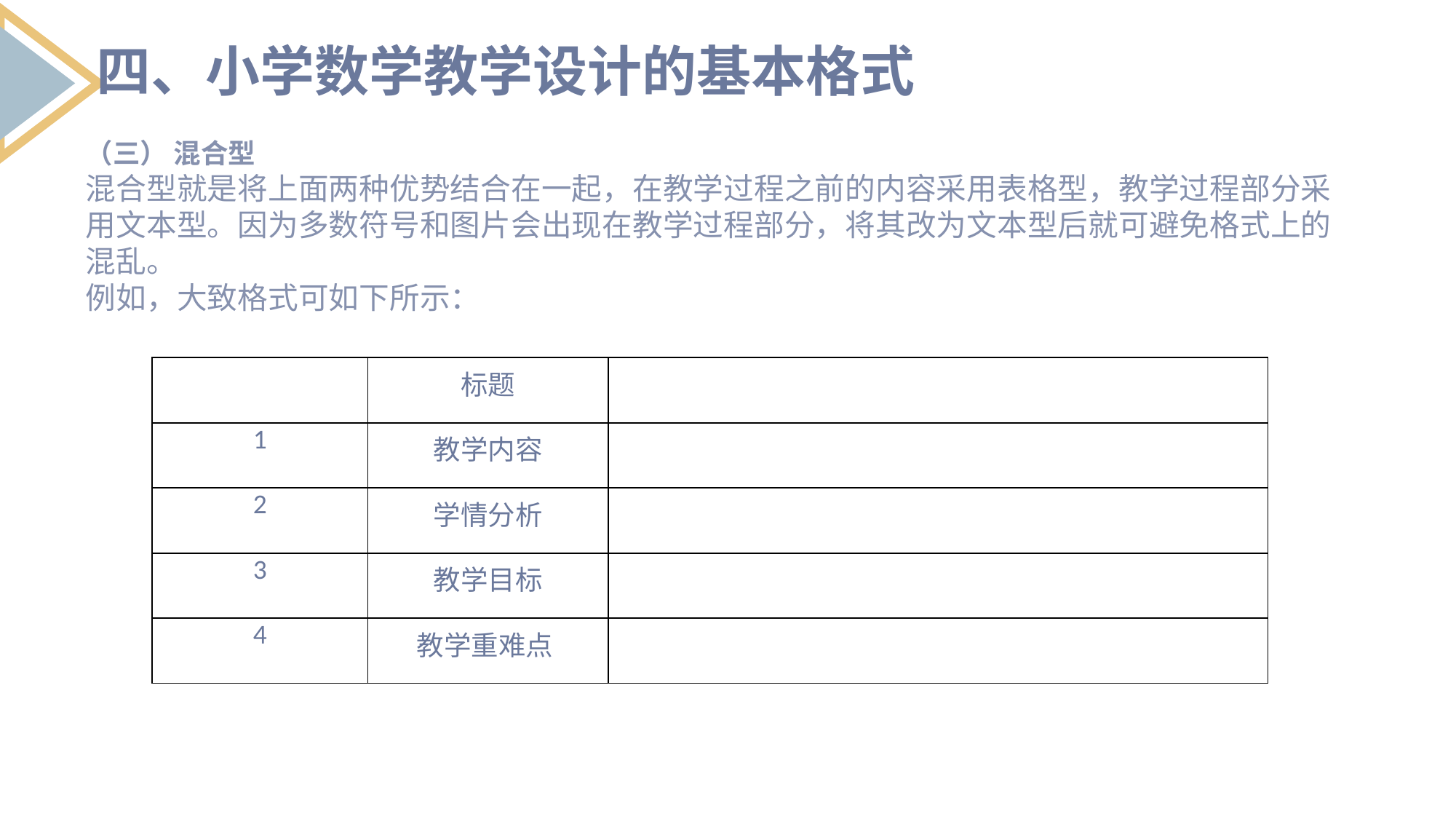

四、小学数学教学设计的基本格式

（三） 混合型
混合型就是将上面两种优势结合在一起，在教学过程之前的内容采用表格型，教学过程部分采用文本型。因为多数符号和图片会出现在教学过程部分，将其改为文本型后就可避免格式上的混乱。
例如，大致格式可如下所示：

|  | 标题 |  |
| --- | --- | --- |
| 1 | 教学内容 |  |
| 2 | 学情分析 |  |
| 3 | 教学目标 |  |
| 4 | 教学重难点 |  |
列出要点